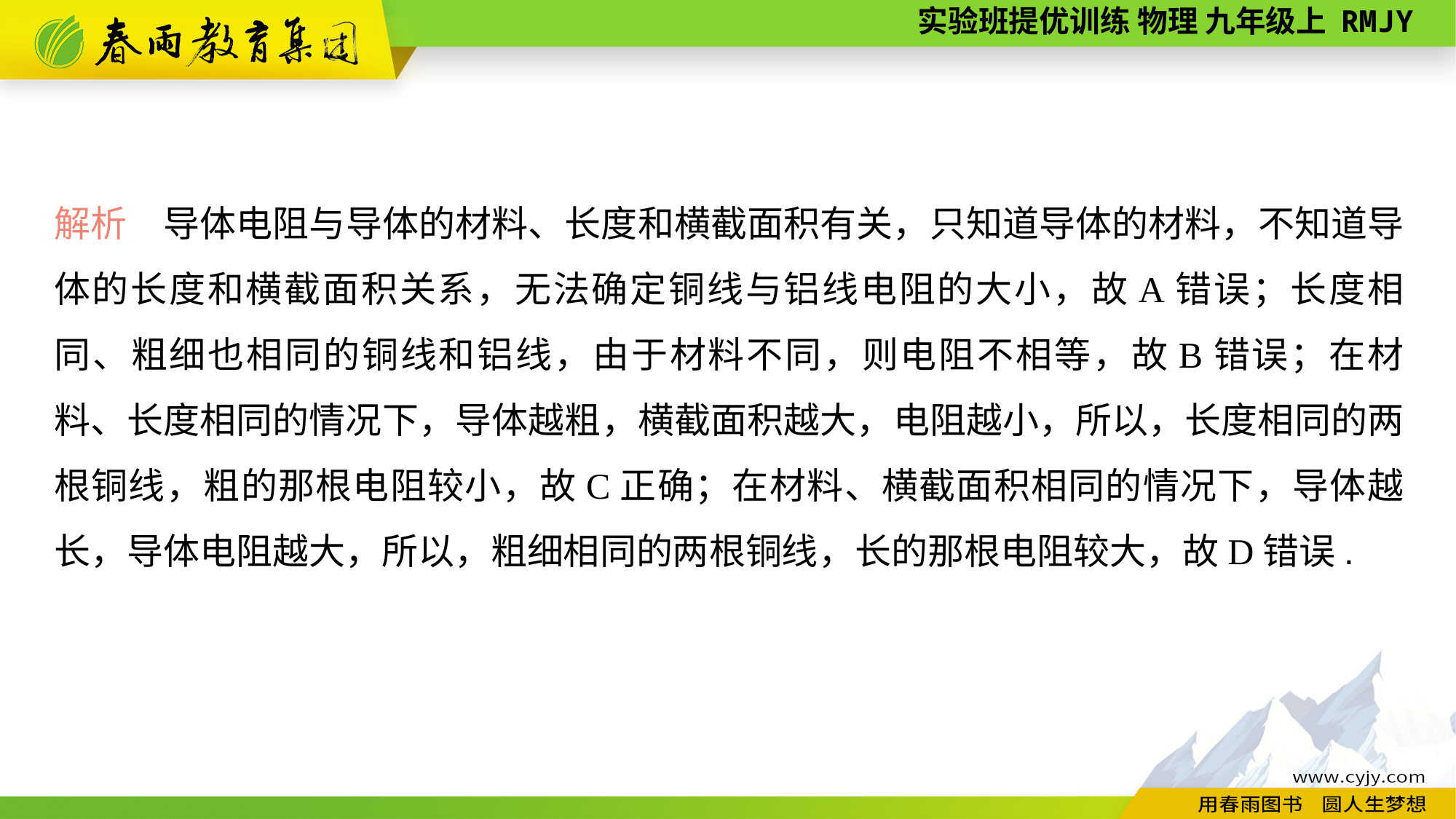

解析　导体电阻与导体的材料、长度和横截面积有关，只知道导体的材料，不知道导体的长度和横截面积关系，无法确定铜线与铝线电阻的大小，故A错误；长度相同、粗细也相同的铜线和铝线，由于材料不同，则电阻不相等，故B错误；在材料、长度相同的情况下，导体越粗，横截面积越大，电阻越小，所以，长度相同的两根铜线，粗的那根电阻较小，故C正确；在材料、横截面积相同的情况下，导体越长，导体电阻越大，所以，粗细相同的两根铜线，长的那根电阻较大，故D错误.